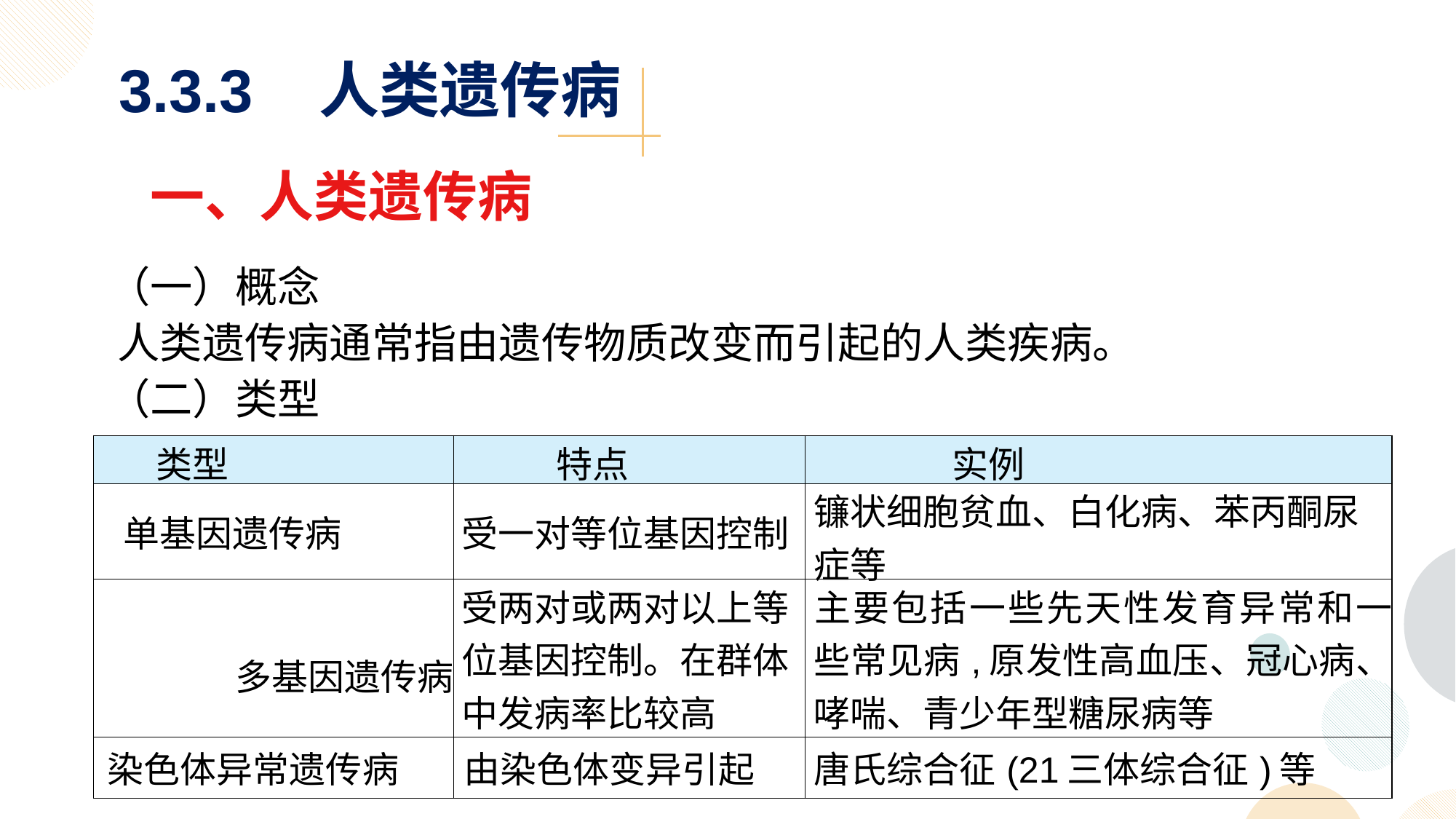

3.3.3   人类遗传病
一、人类遗传病
   （一）概念
    人类遗传病通常指由遗传物质改变而引起的人类疾病。
   （二）类型
| 类型 | 特点 | 实例 |
| --- | --- | --- |
| 单基因遗传病 | 受一对等位基因控制 | 镰状细胞贫血、白化病、苯丙酮尿症等 |
| 多基因遗传病 | 受两对或两对以上等位基因控制。在群体中发病率比较高 | 主要包括一些先天性发育异常和一些常见病,原发性高血压、冠心病、哮喘、青少年型糖尿病等 |
| 染色体异常遗传病 | 由染色体变异引起 | 唐氏综合征(21三体综合征)等 |